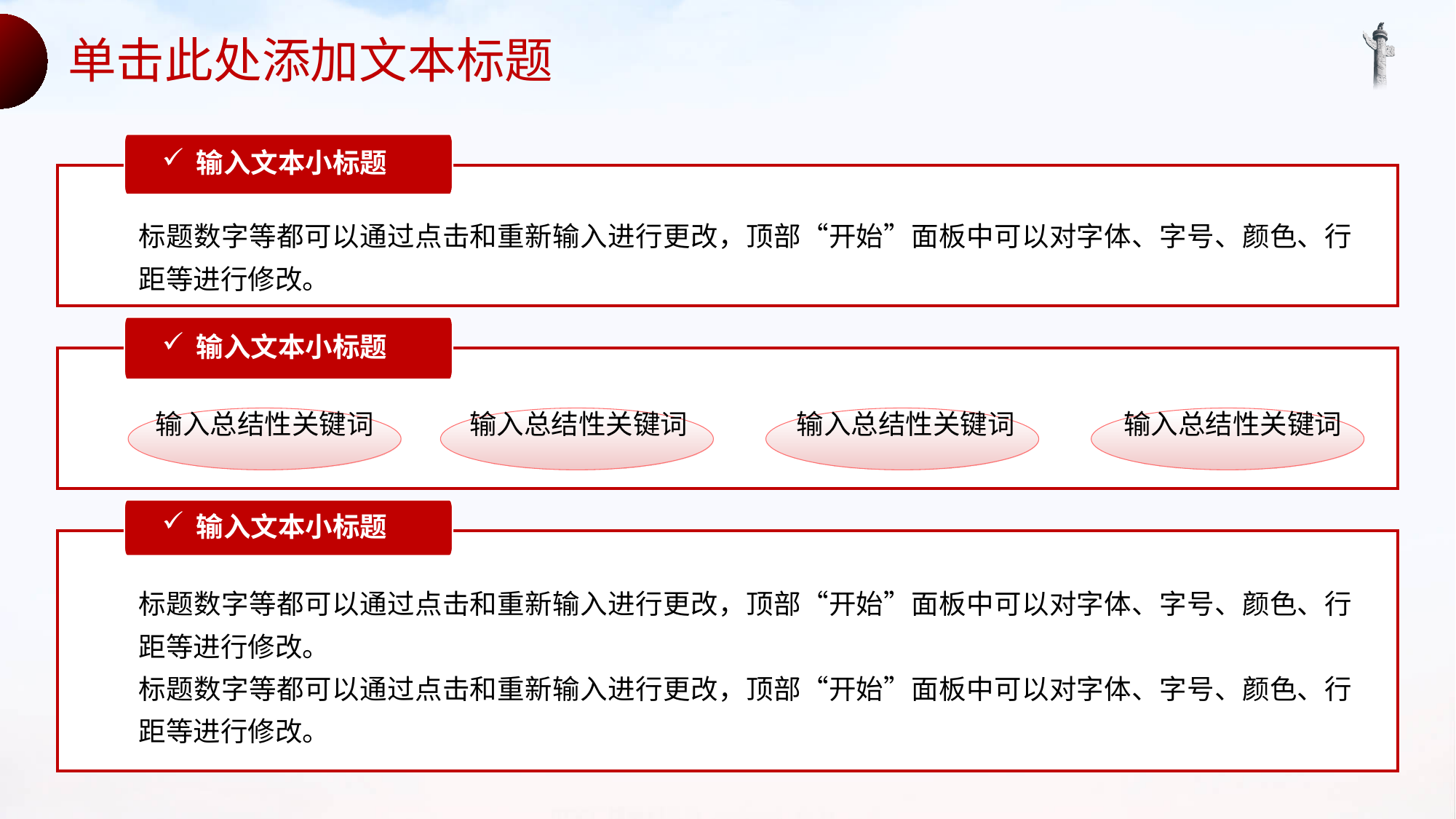

单击此处添加文本标题

输入文本小标题

标题数字等都可以通过点击和重新输入进行更改，顶部“开始”面板中可以对字体、字号、颜色、行距等进行修改。
输入文本小标题

输入总结性关键词
输入总结性关键词
输入总结性关键词
输入总结性关键词

输入文本小标题

标题数字等都可以通过点击和重新输入进行更改，顶部“开始”面板中可以对字体、字号、颜色、行距等进行修改。
标题数字等都可以通过点击和重新输入进行更改，顶部“开始”面板中可以对字体、字号、颜色、行距等进行修改。